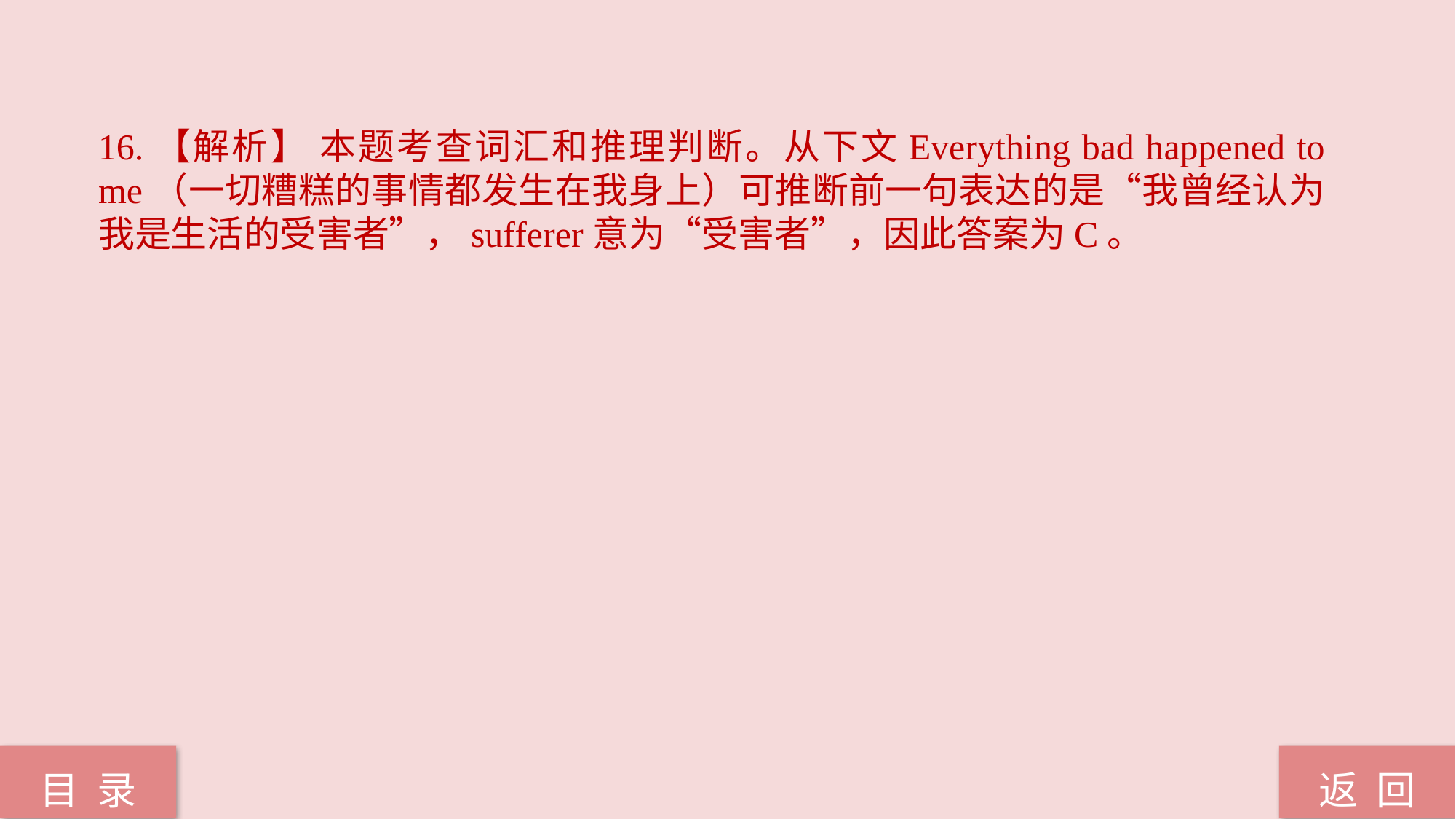

16.【解析】 本题考查词汇和推理判断。从下文Everything bad happened to me（一切糟糕的事情都发生在我身上）可推断前一句表达的是“我曾经认为我是生活的受害者”，sufferer意为“受害者”，因此答案为C。
返  回